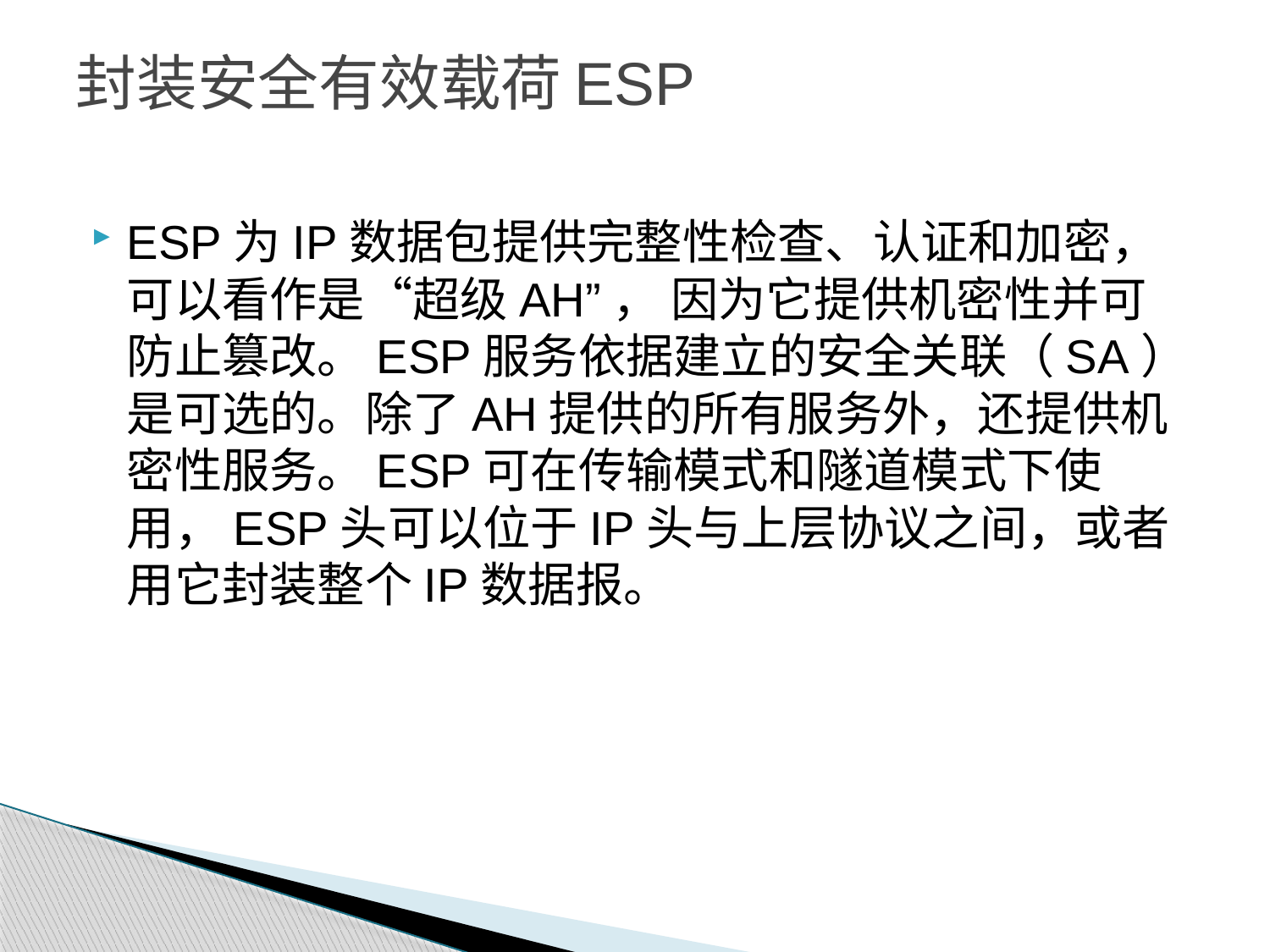

# 封装安全有效载荷ESP
ESP为IP数据包提供完整性检查、认证和加密，可以看作是“超级AH”， 因为它提供机密性并可防止篡改。ESP服务依据建立的安全关联（SA）是可选的。除了AH提供的所有服务外，还提供机密性服务。ESP可在传输模式和隧道模式下使用，ESP头可以位于IP头与上层协议之间，或者用它封装整个IP数据报。